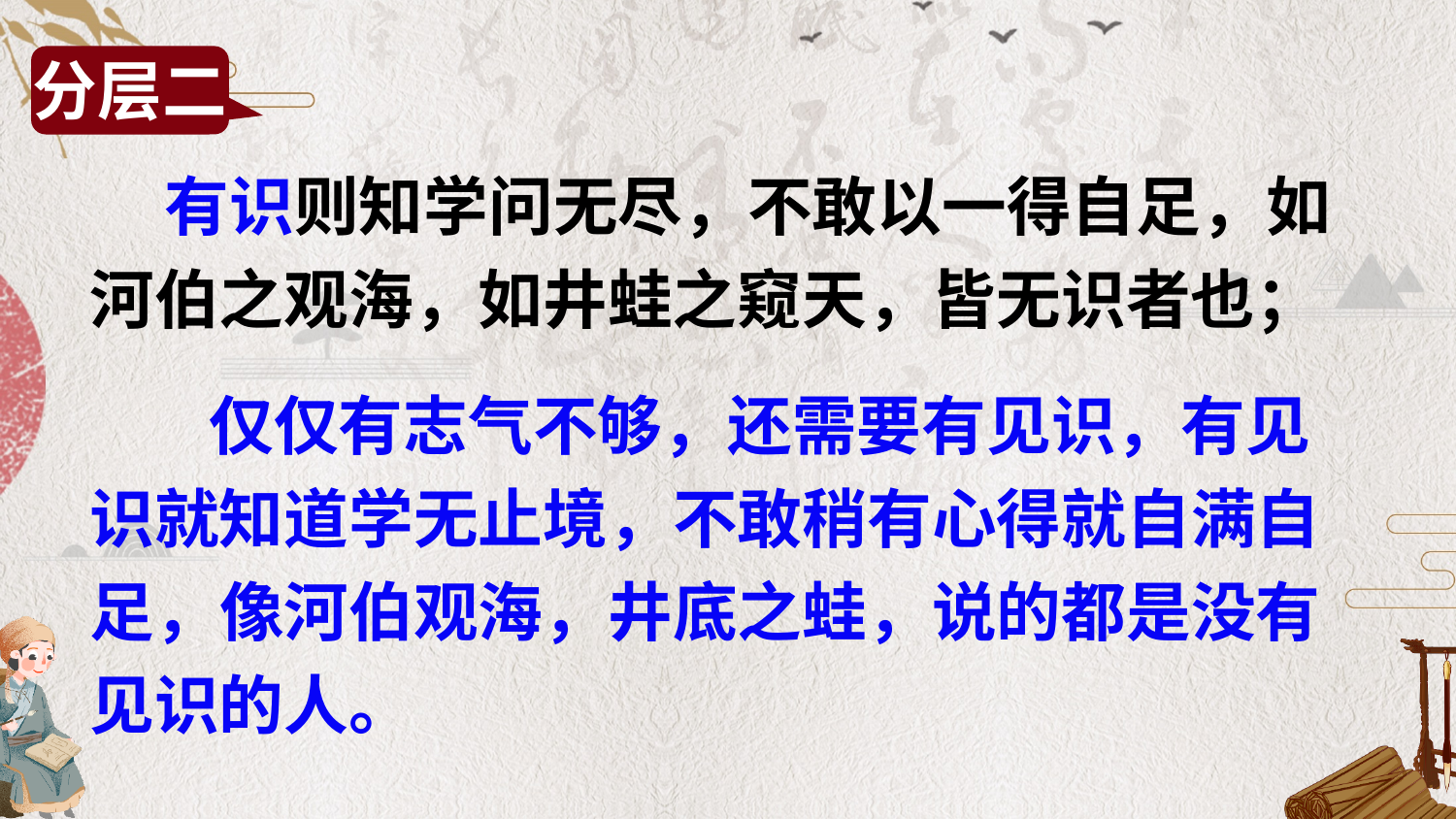

分层二

    有识则知学问无尽，不敢以一得自足，如河伯之观海，如井蛙之窥天，皆无识者也；
       仅仅有志气不够，还需要有见识，有见识就知道学无止境，不敢稍有心得就自满自足，像河伯观海，井底之蛙，说的都是没有见识的人。